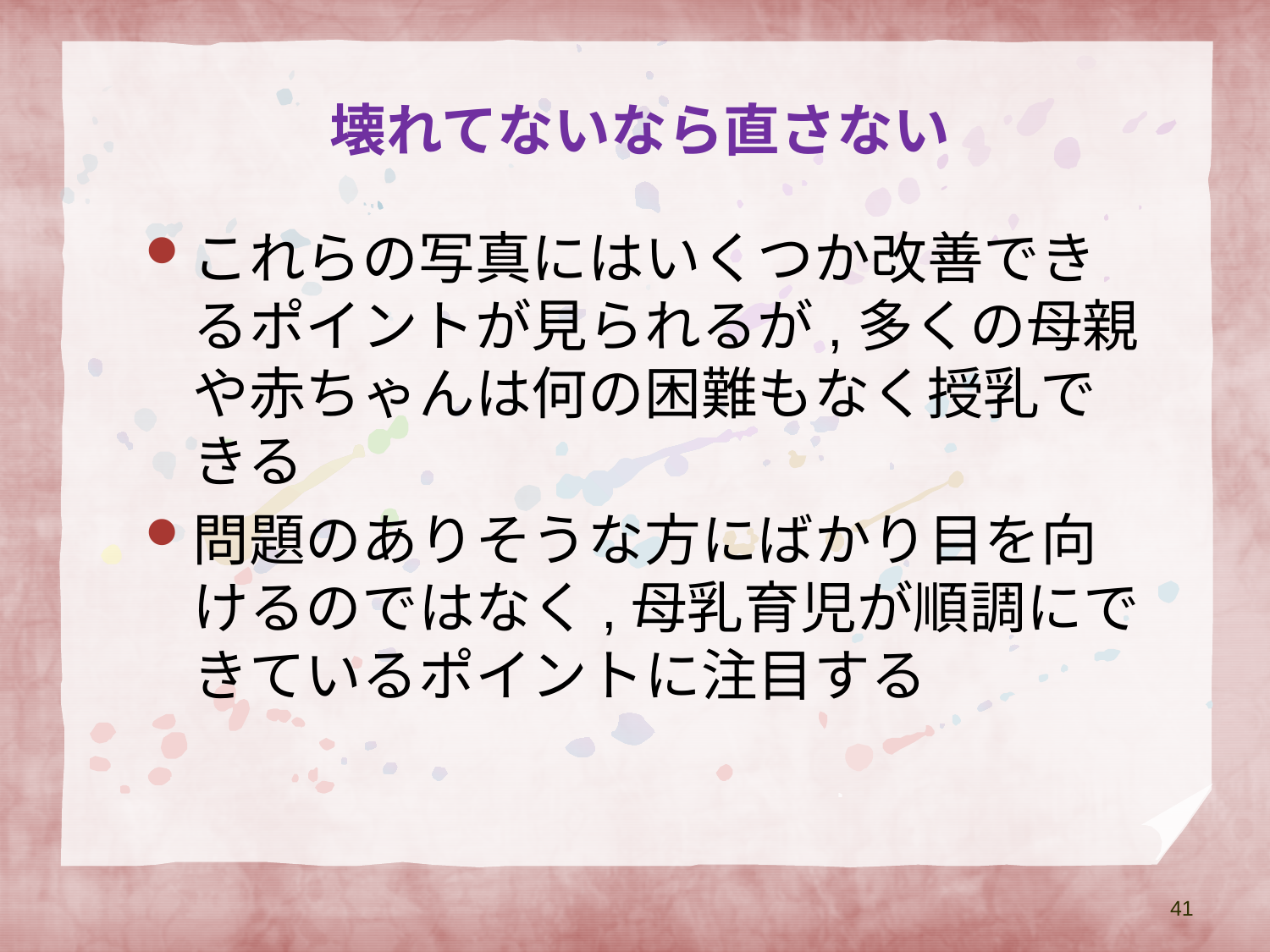

# 壊れてないなら直さない
これらの写真にはいくつか改善できるポイントが見られるが,多くの母親や赤ちゃんは何の困難もなく授乳できる
問題のありそうな方にばかり目を向けるのではなく,母乳育児が順調にできているポイントに注目する
41